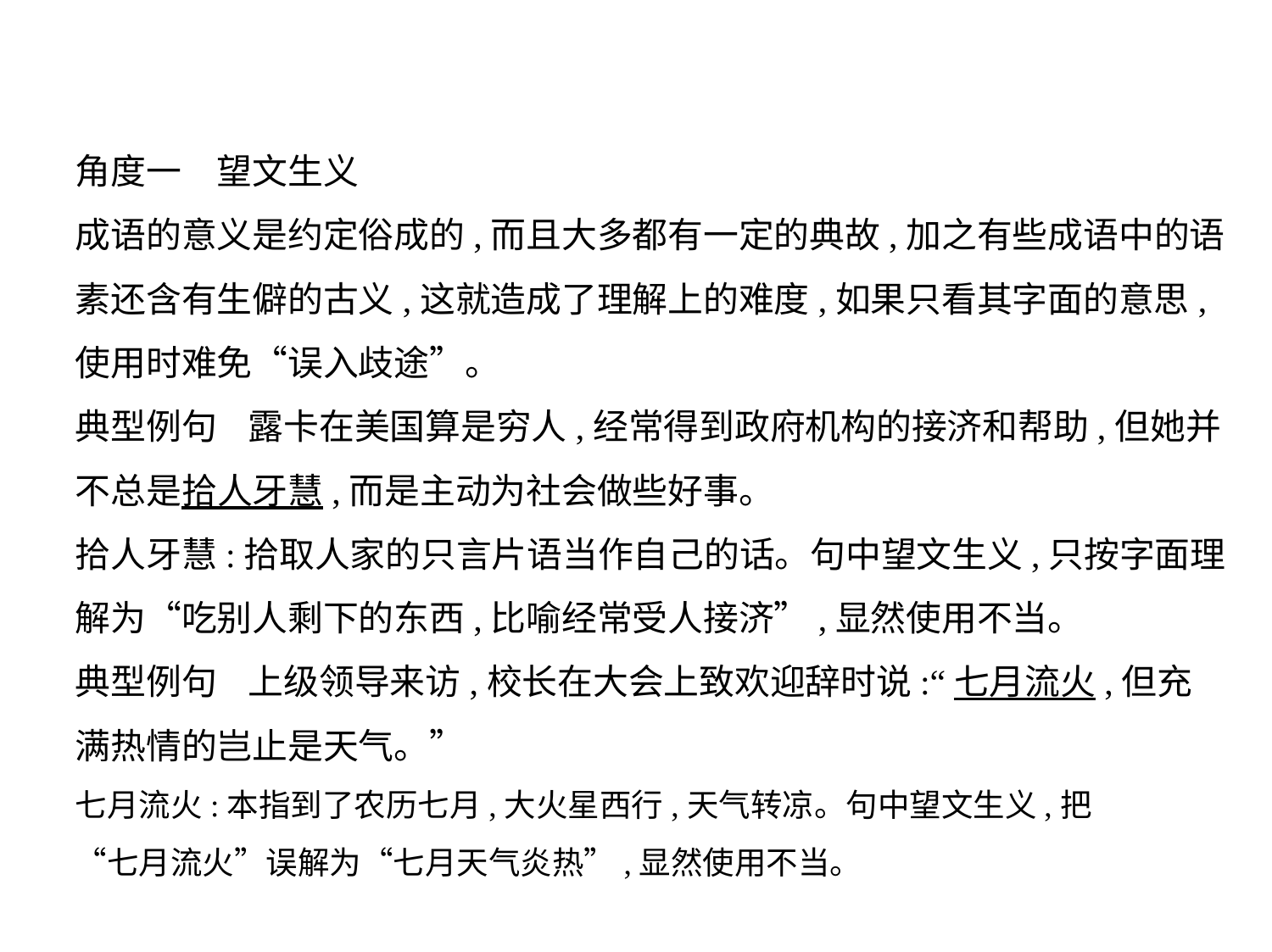

角度一　望文生义
成语的意义是约定俗成的,而且大多都有一定的典故,加之有些成语中的语
素还含有生僻的古义,这就造成了理解上的难度,如果只看其字面的意思,
使用时难免“误入歧途”。
典型例句    露卡在美国算是穷人,经常得到政府机构的接济和帮助,但她并
不总是拾人牙慧,而是主动为社会做些好事。
拾人牙慧:拾取人家的只言片语当作自己的话。句中望文生义,只按字面理
解为“吃别人剩下的东西,比喻经常受人接济”,显然使用不当。
典型例句    上级领导来访,校长在大会上致欢迎辞时说:“七月流火,但充
满热情的岂止是天气。”
七月流火:本指到了农历七月,大火星西行,天气转凉。句中望文生义,把
“七月流火”误解为“七月天气炎热”,显然使用不当。